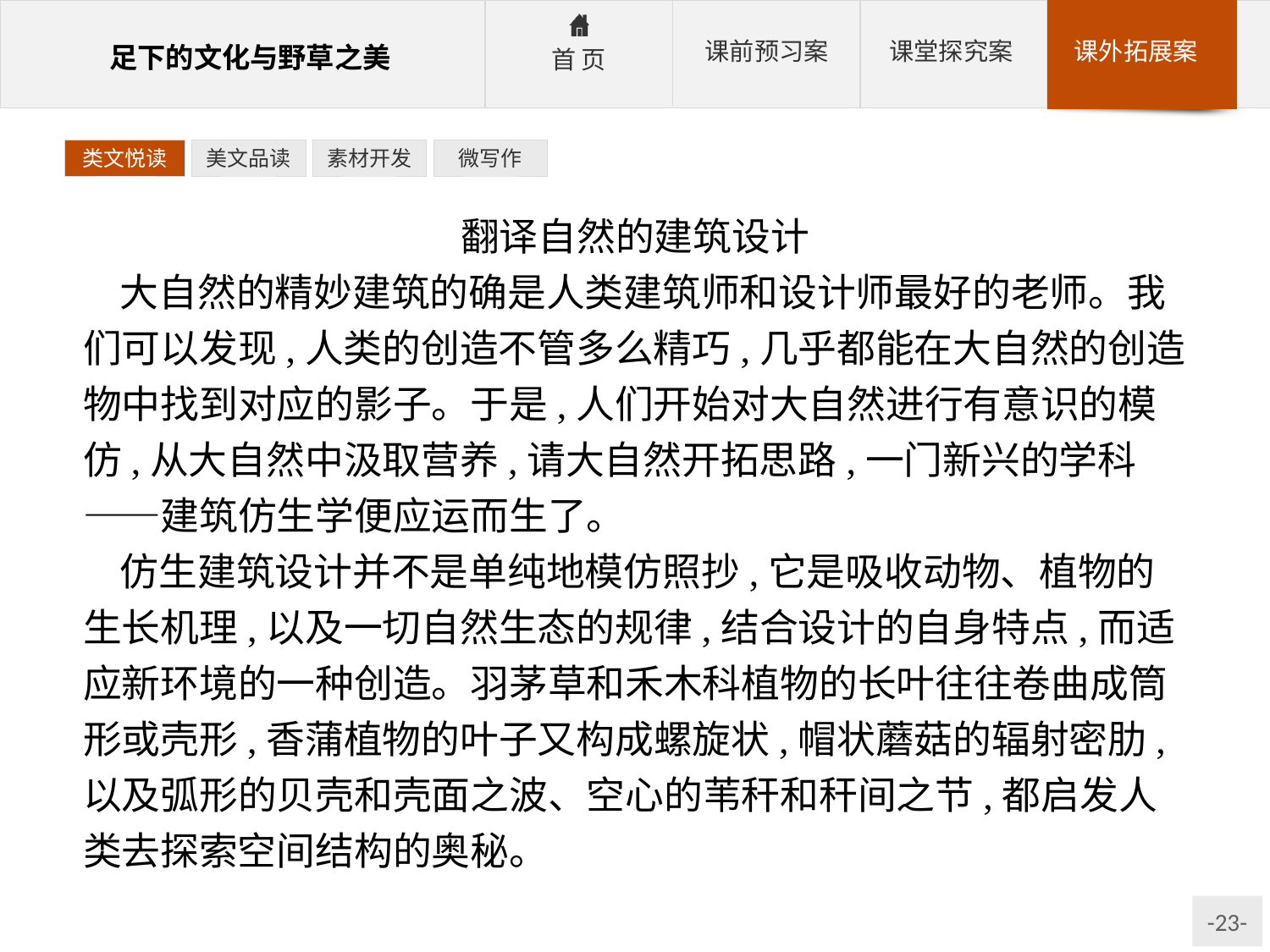

类文悦读
美文品读
素材开发
微写作
翻译自然的建筑设计
大自然的精妙建筑的确是人类建筑师和设计师最好的老师。我们可以发现,人类的创造不管多么精巧,几乎都能在大自然的创造物中找到对应的影子。于是,人们开始对大自然进行有意识的模仿,从大自然中汲取营养,请大自然开拓思路,一门新兴的学科——建筑仿生学便应运而生了。
仿生建筑设计并不是单纯地模仿照抄,它是吸收动物、植物的生长机理,以及一切自然生态的规律,结合设计的自身特点,而适应新环境的一种创造。羽茅草和禾木科植物的长叶往往卷曲成筒形或壳形,香蒲植物的叶子又构成螺旋状,帽状蘑菇的辐射密肋,以及弧形的贝壳和壳面之波、空心的苇秆和秆间之节,都启发人类去探索空间结构的奥秘。